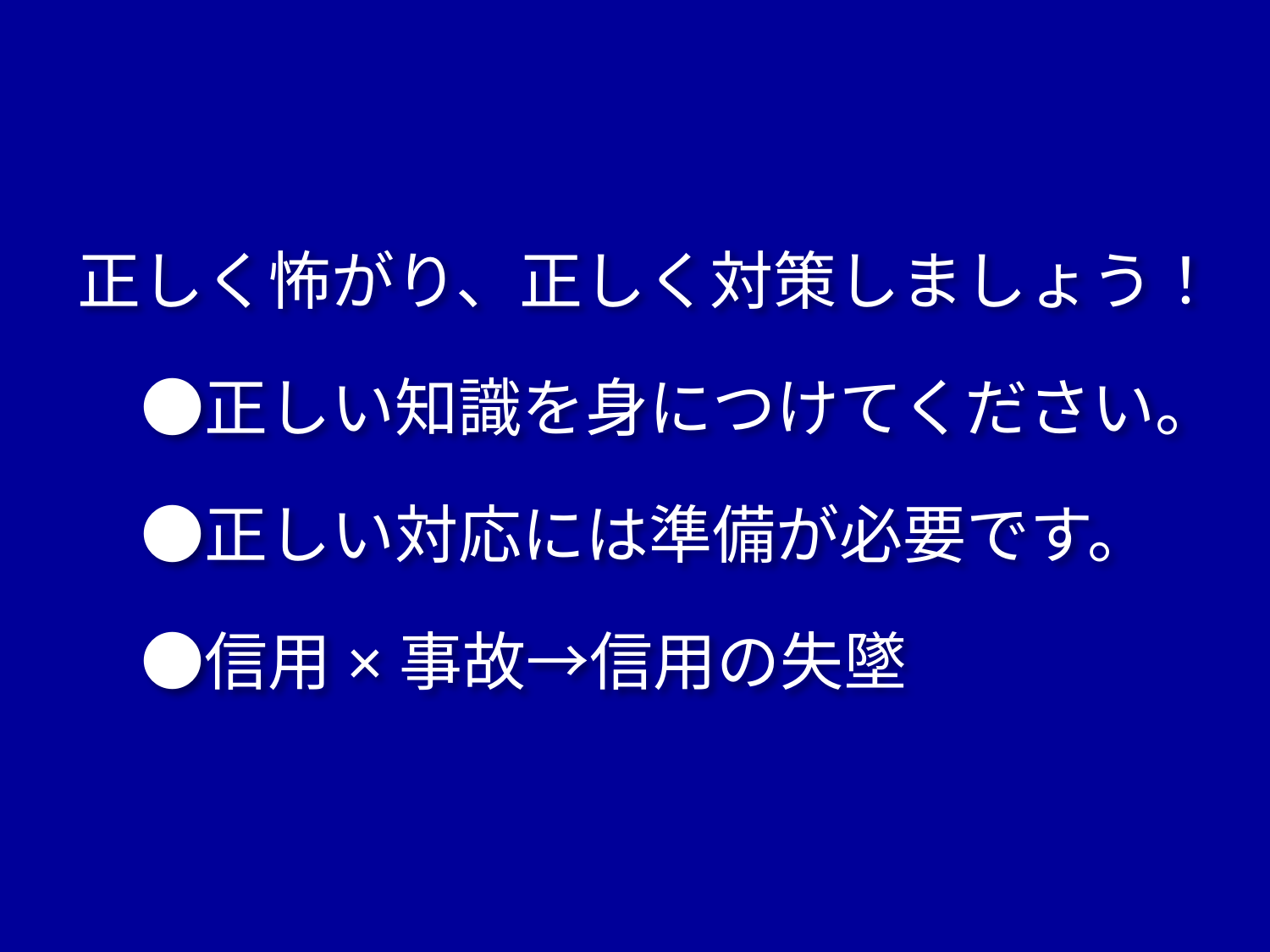

正しく怖がり、正しく対策しましょう！
　●正しい知識を身につけてください。
　●正しい対応には準備が必要です。
　●信用×事故→信用の失墜